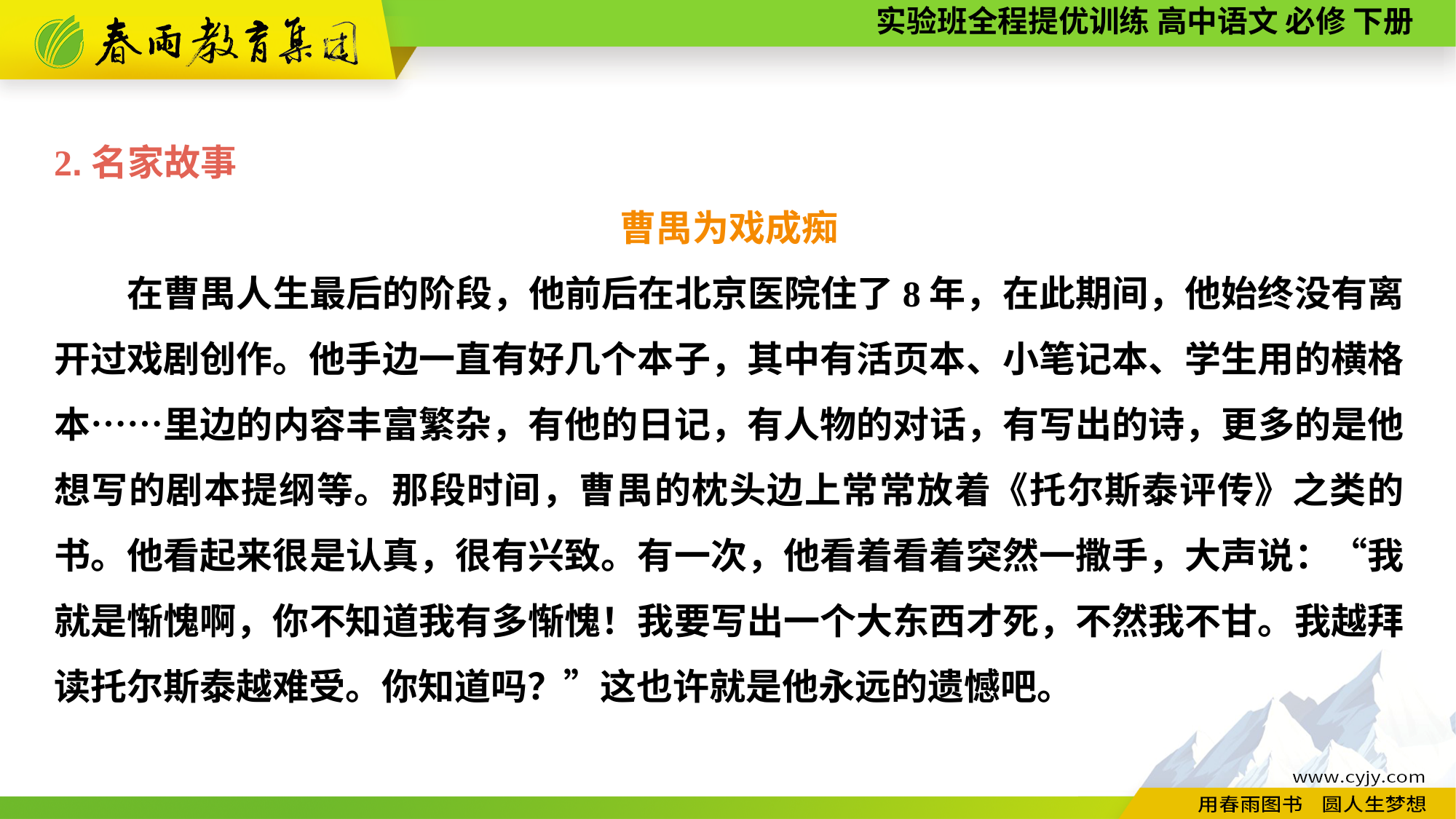

2.名家故事
曹禺为戏成痴
在曹禺人生最后的阶段，他前后在北京医院住了8年，在此期间，他始终没有离开过戏剧创作。他手边一直有好几个本子，其中有活页本、小笔记本、学生用的横格本……里边的内容丰富繁杂，有他的日记，有人物的对话，有写出的诗，更多的是他想写的剧本提纲等。那段时间，曹禺的枕头边上常常放着《托尔斯泰评传》之类的书。他看起来很是认真，很有兴致。有一次，他看着看着突然一撒手，大声说：“我就是惭愧啊，你不知道我有多惭愧！我要写出一个大东西才死，不然我不甘。我越拜读托尔斯泰越难受。你知道吗？”这也许就是他永远的遗憾吧。